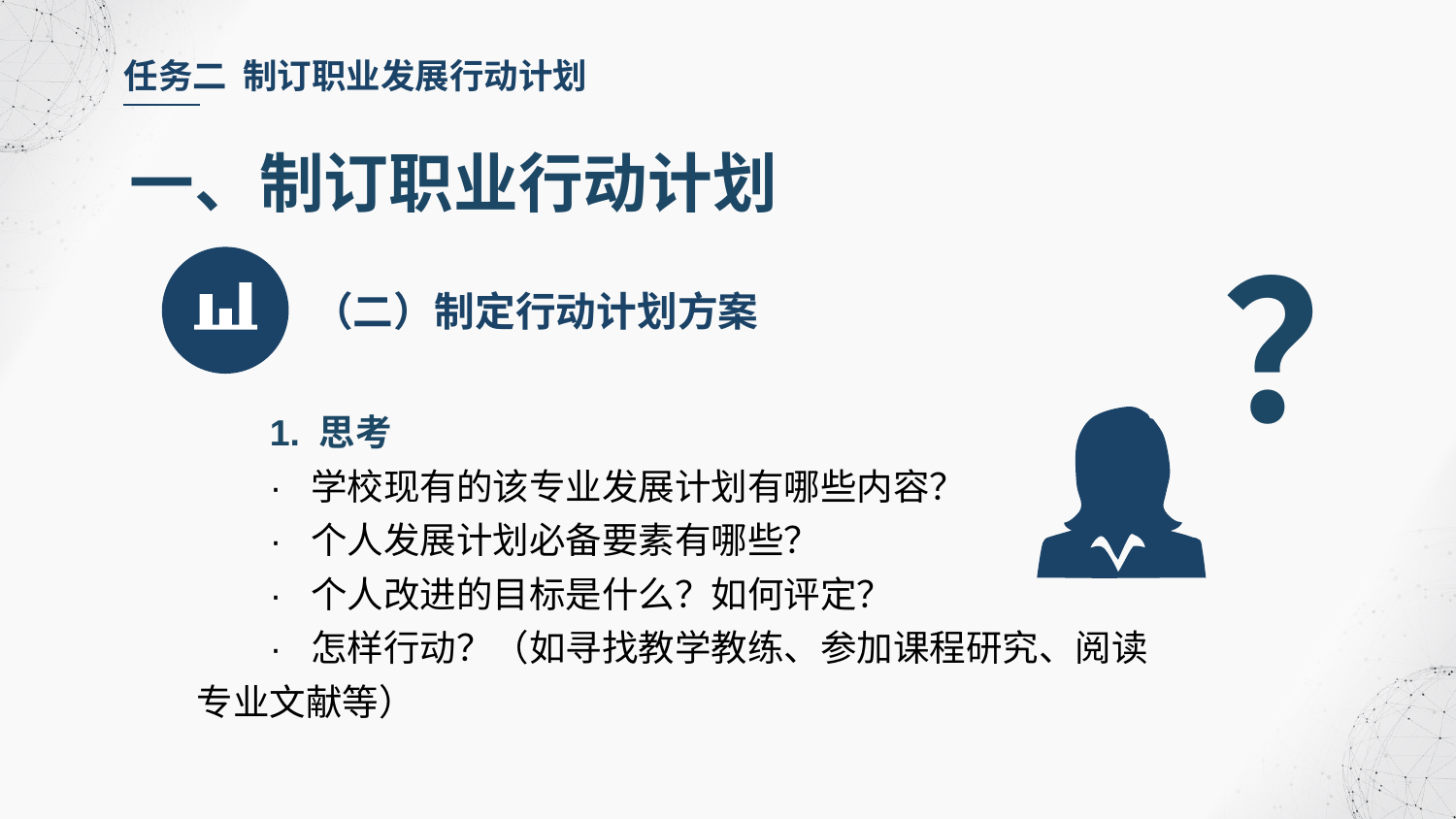

任务二  制订职业发展行动计划
一、制订职业行动计划

？

（二）制定行动计划方案
1. 思考
·  学校现有的该专业发展计划有哪些内容？
·  个人发展计划必备要素有哪些？
·  个人改进的目标是什么？如何评定？
·  怎样行动？（如寻找教学教练、参加课程研究、阅读专业文献等）